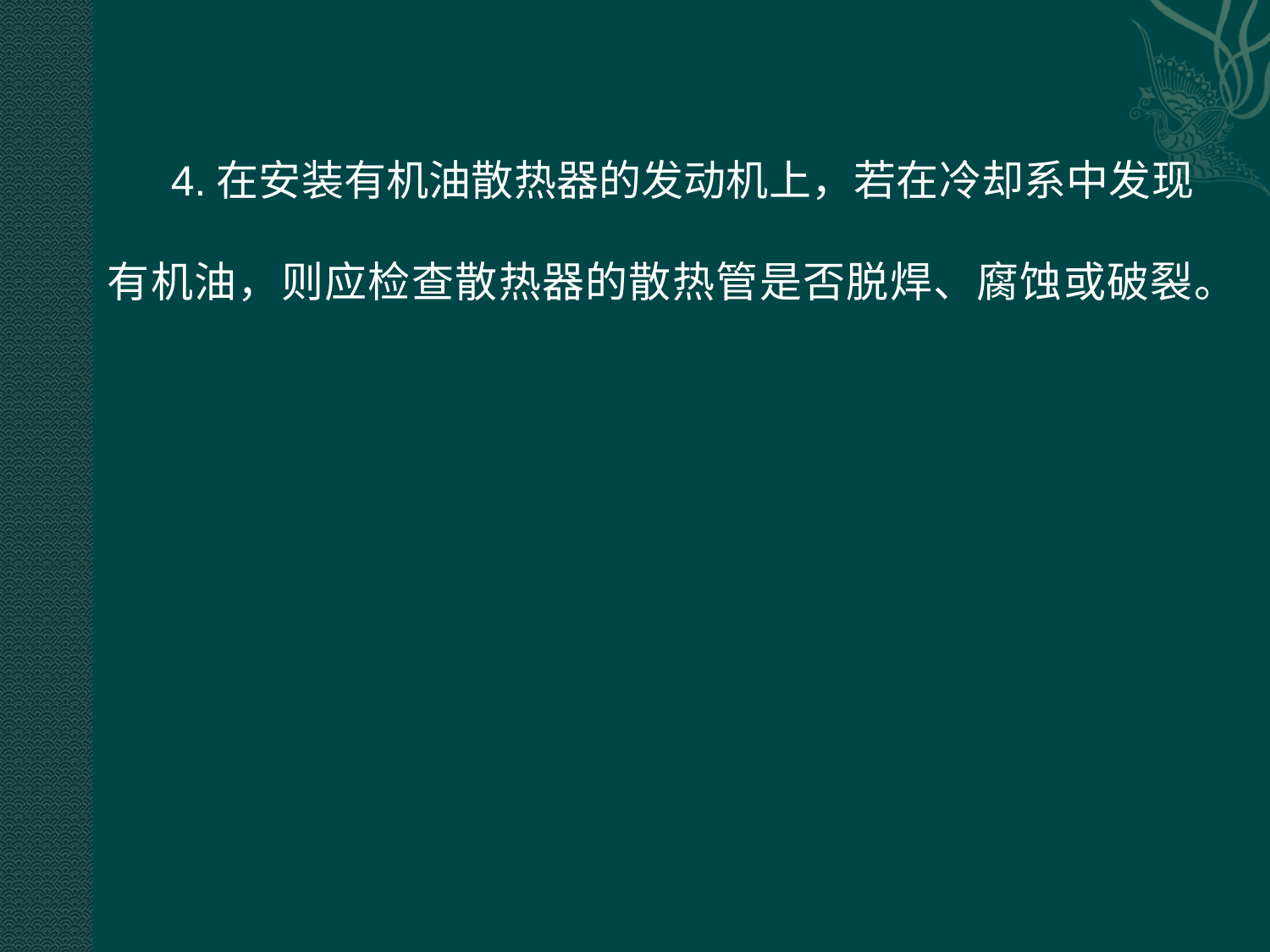

4.在安装有机油散热器的发动机上，若在冷却系中发现有机油，则应检查散热器的散热管是否脱焊、腐蚀或破裂。